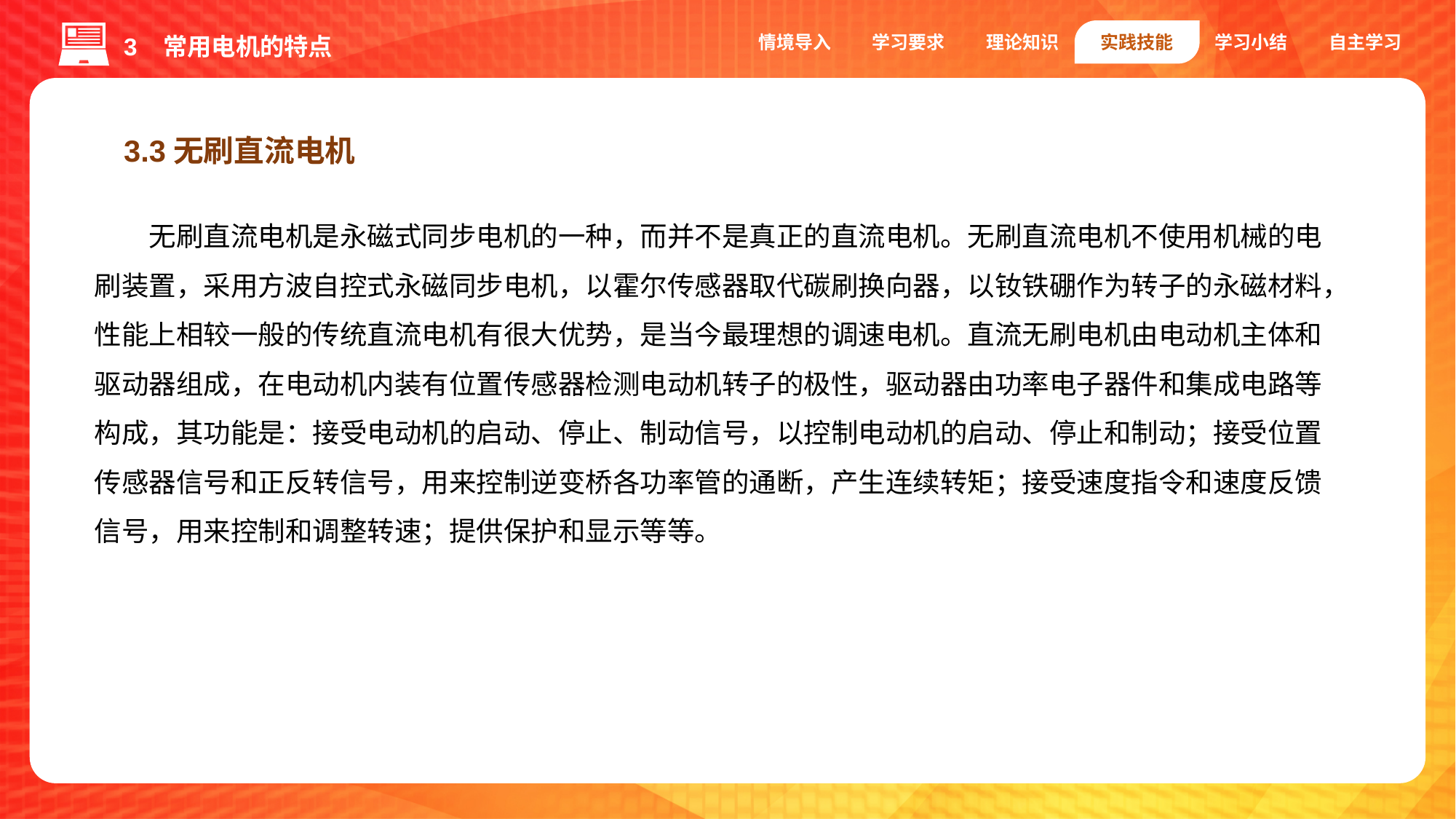

情境导入
学习要求
理论知识
实践技能
学习小结
自主学习

3   常用电机的特点
3.3无刷直流电机
无刷直流电机是永磁式同步电机的一种，而并不是真正的直流电机。无刷直流电机不使用机械的电刷装置，采用方波自控式永磁同步电机，以霍尔传感器取代碳刷换向器，以钕铁硼作为转子的永磁材料，性能上相较一般的传统直流电机有很大优势，是当今最理想的调速电机。直流无刷电机由电动机主体和驱动器组成，在电动机内装有位置传感器检测电动机转子的极性，驱动器由功率电子器件和集成电路等构成，其功能是：接受电动机的启动、停止、制动信号，以控制电动机的启动、停止和制动；接受位置传感器信号和正反转信号，用来控制逆变桥各功率管的通断，产生连续转矩；接受速度指令和速度反馈信号，用来控制和调整转速；提供保护和显示等等。